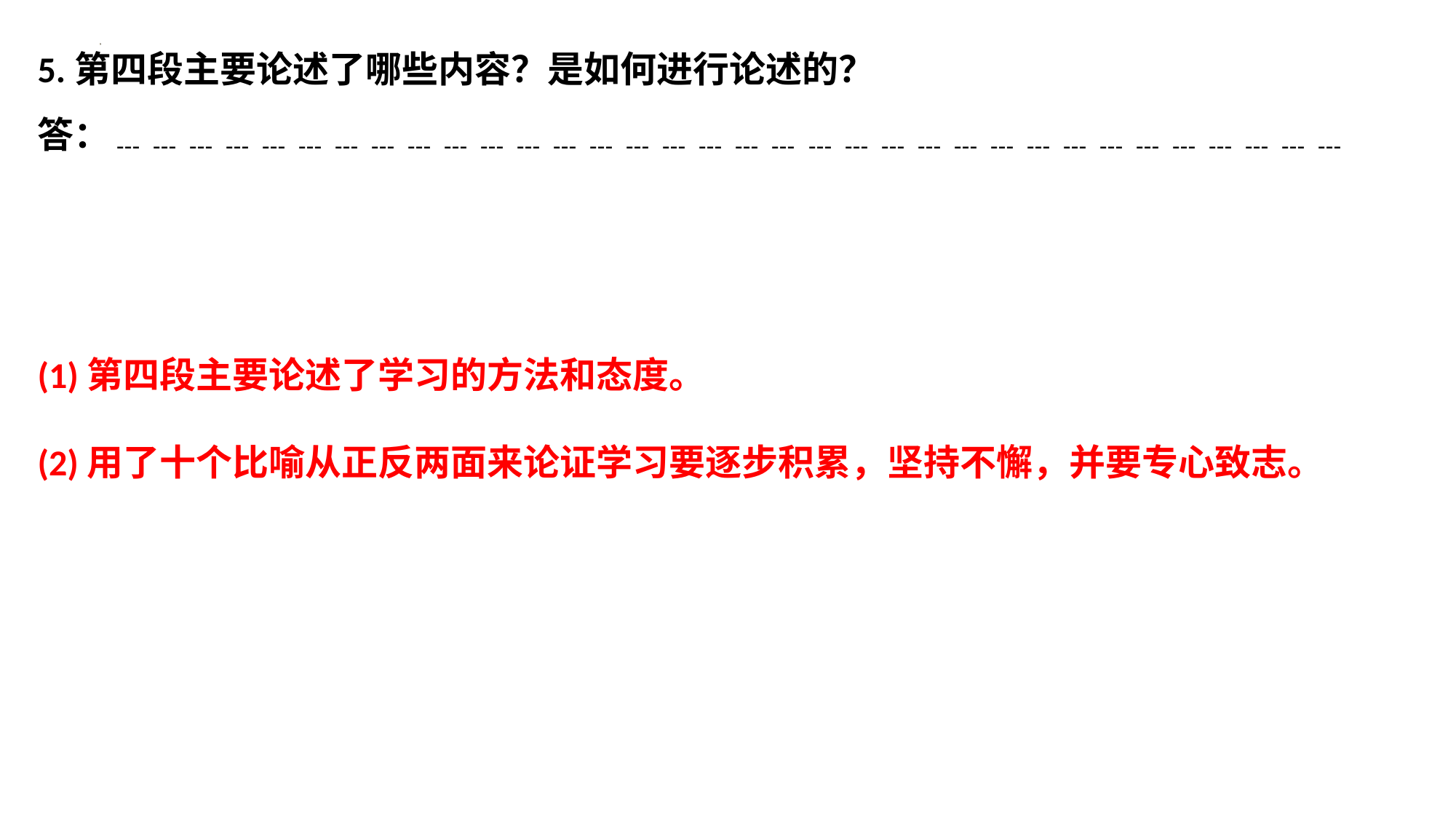

5.第四段主要论述了哪些内容？是如何进行论述的？
答：﹍﹍﹍﹍﹍﹍﹍﹍﹍﹍﹍﹍﹍﹍﹍﹍﹍﹍﹍﹍﹍﹍﹍﹍﹍﹍﹍﹍﹍﹍﹍﹍﹍﹍

(1)第四段主要论述了学习的方法和态度。
(2)用了十个比喻从正反两面来论证学习要逐步积累，坚持不懈，并要专心致志。